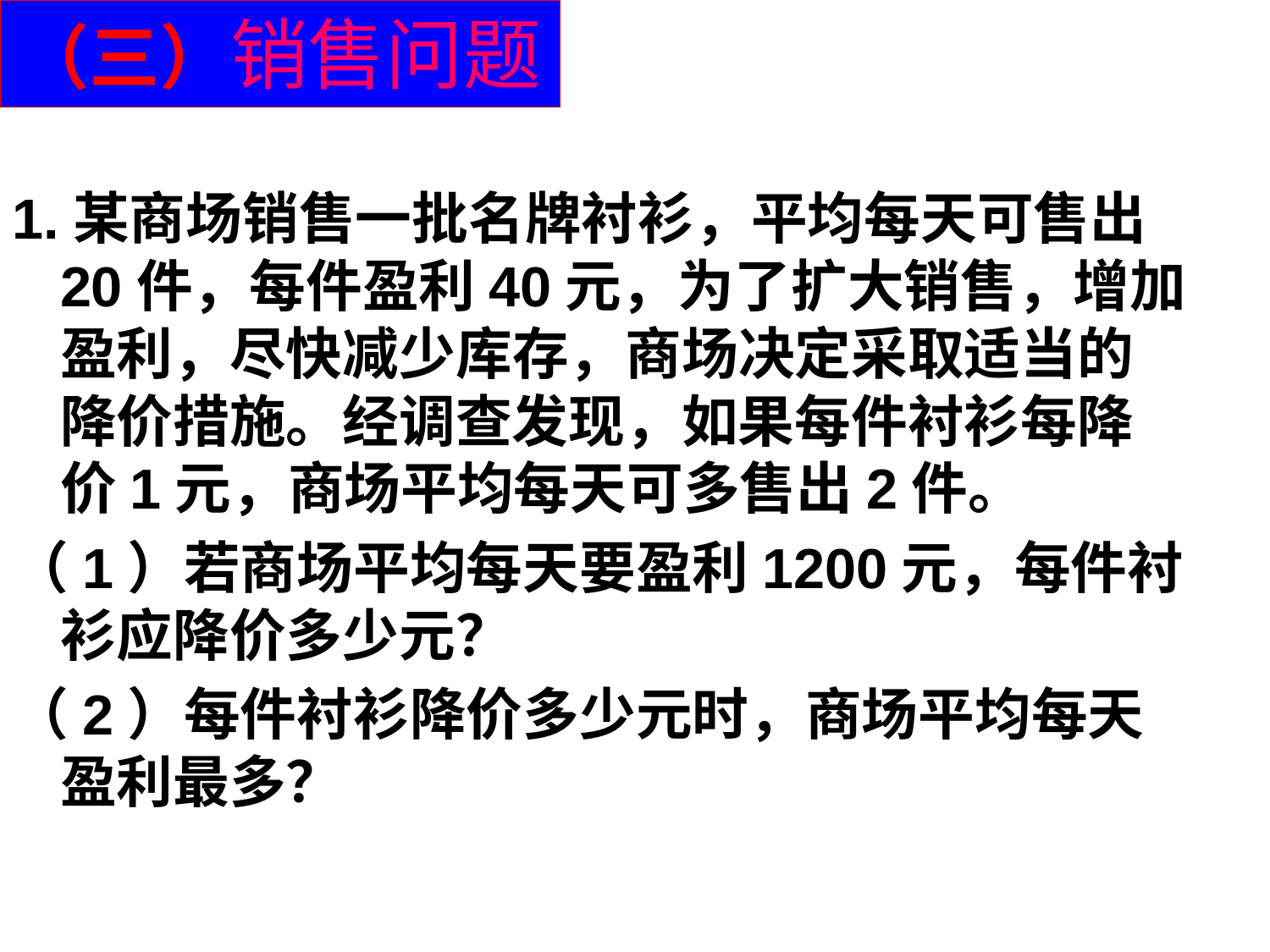

（三）销售问题
1.某商场销售一批名牌衬衫，平均每天可售出20件，每件盈利40元，为了扩大销售，增加盈利，尽快减少库存，商场决定采取适当的降价措施。经调查发现，如果每件衬衫每降价1元，商场平均每天可多售出2件。
（1）若商场平均每天要盈利1200元，每件衬衫应降价多少元？
（2）每件衬衫降价多少元时，商场平均每天盈利最多？